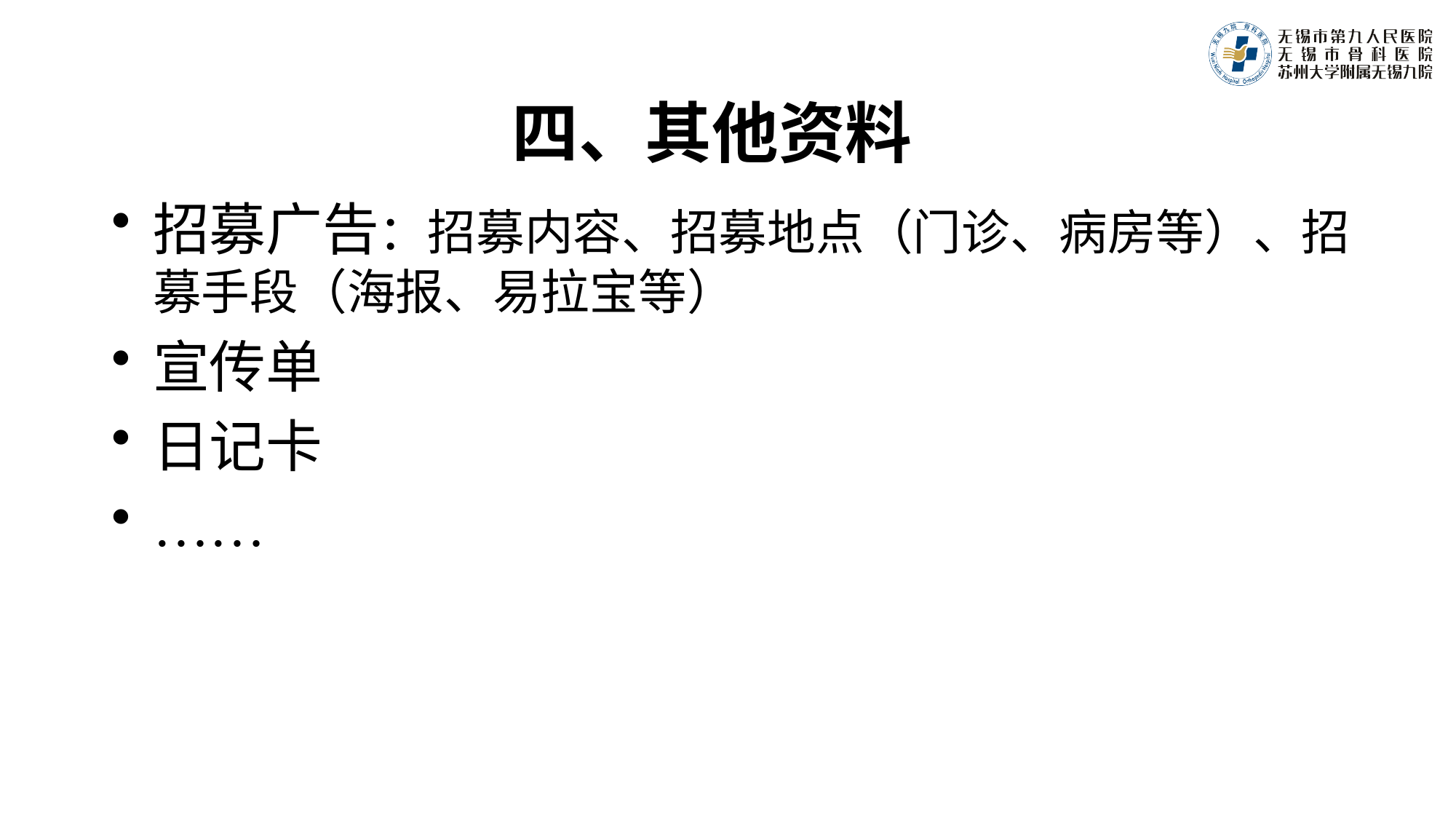

# 四、其他资料
招募广告：招募内容、招募地点（门诊、病房等）、招募手段（海报、易拉宝等）
宣传单
日记卡
……